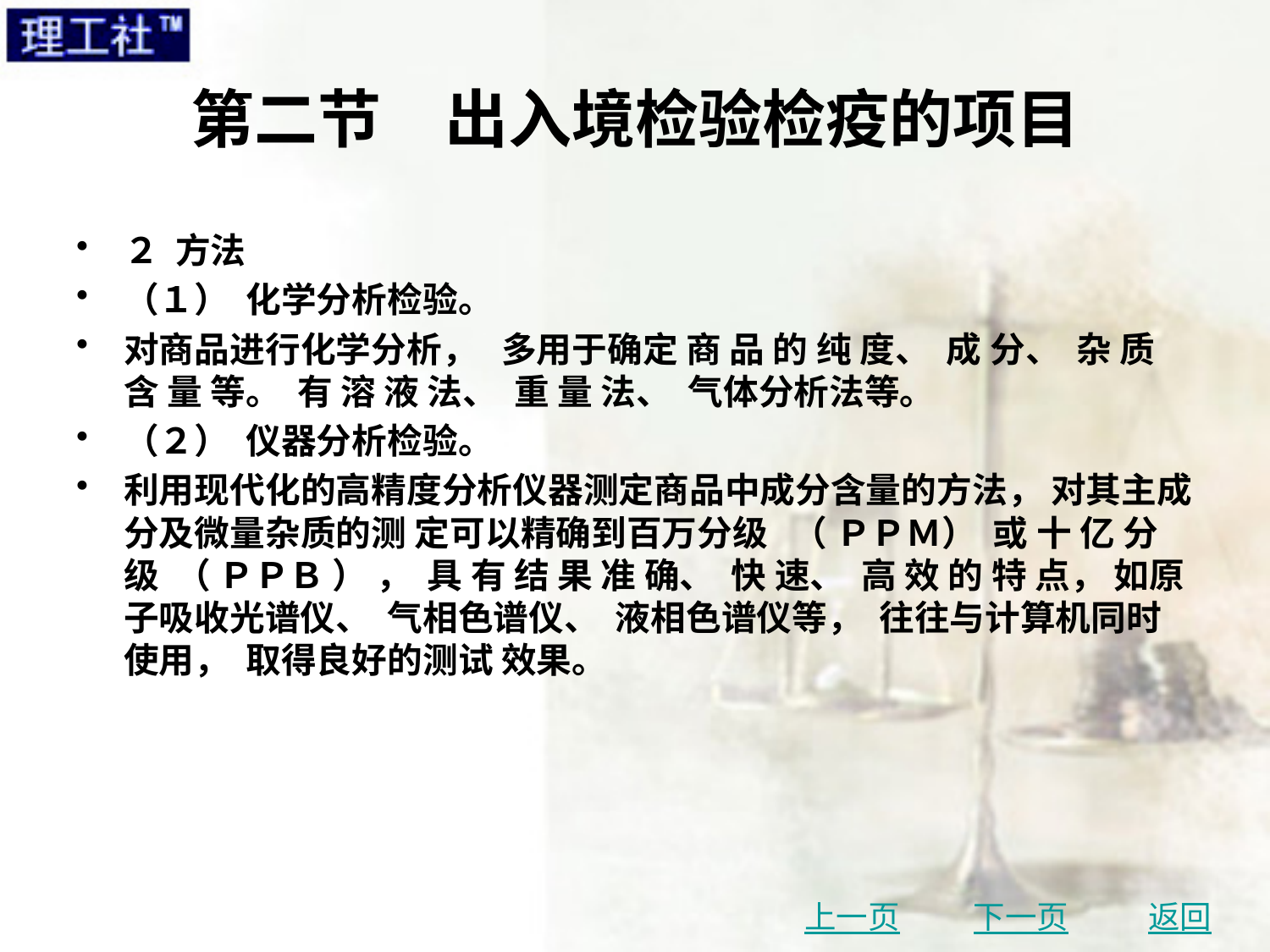

# 第二节　出入境检验检疫的项目
２  方法
（１）  化学分析检验。
对商品进行化学分析，   多用于确定 商 品 的 纯 度、  成 分、  杂 质 含 量 等。  有 溶 液 法、  重 量 法、  气体分析法等。
（２）  仪器分析检验。
利用现代化的高精度分析仪器测定商品中成分含量的方法， 对其主成分及微量杂质的测 定可以精确到百万分级   （ ＰＰＭ）  或 十 亿 分 级  （ ＰＰＢ ） ，  具 有 结 果 准 确、  快 速、  高 效 的 特 点， 如原子吸收光谱仪、  气相色谱仪、  液相色谱仪等，  往往与计算机同时使用，  取得良好的测试 效果。

上一页
下一页
返回